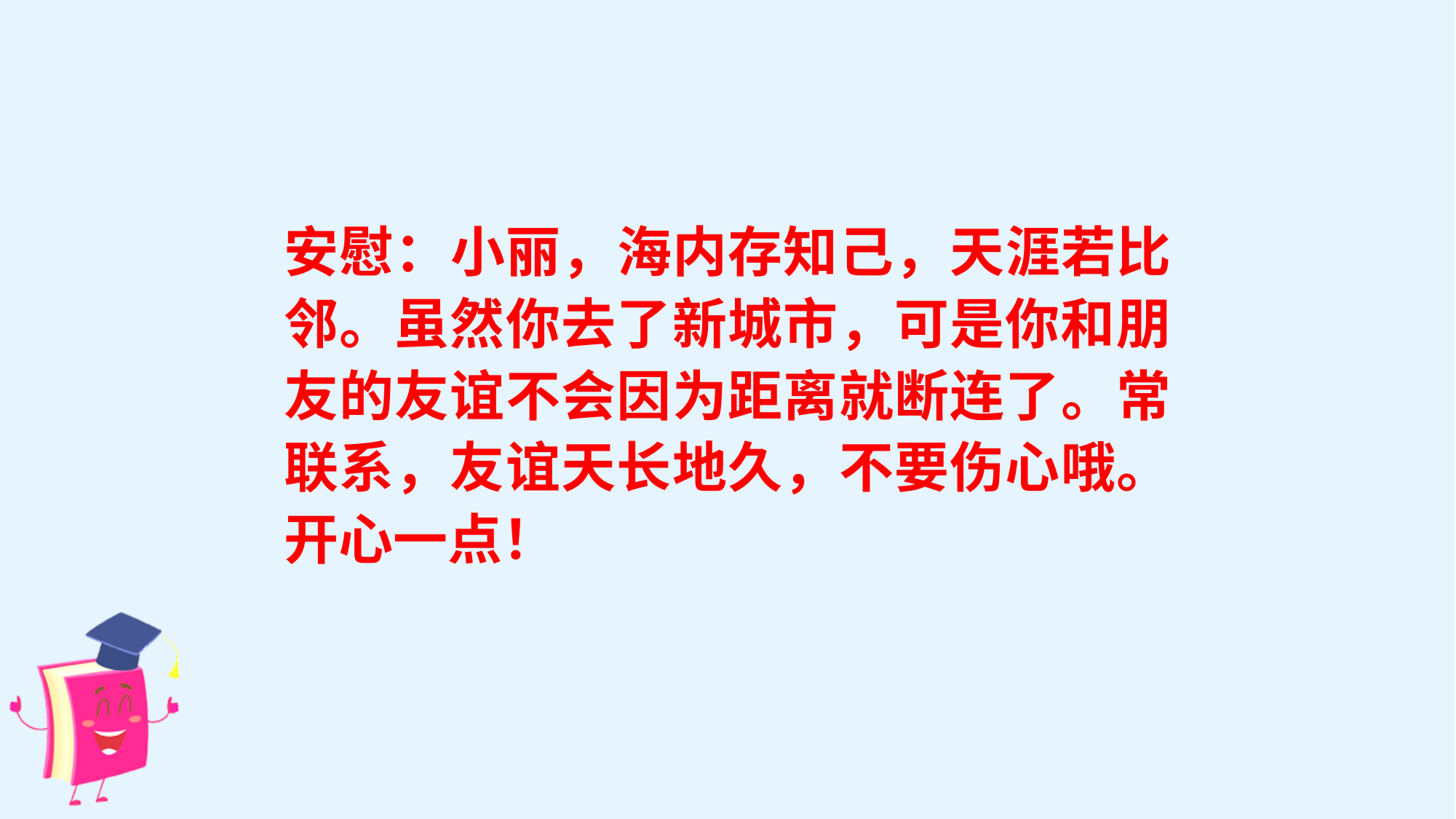

安慰：小丽，海内存知己，天涯若比邻。虽然你去了新城市，可是你和朋友的友谊不会因为距离就断连了。常联系，友谊天长地久，不要伤心哦。开心一点！